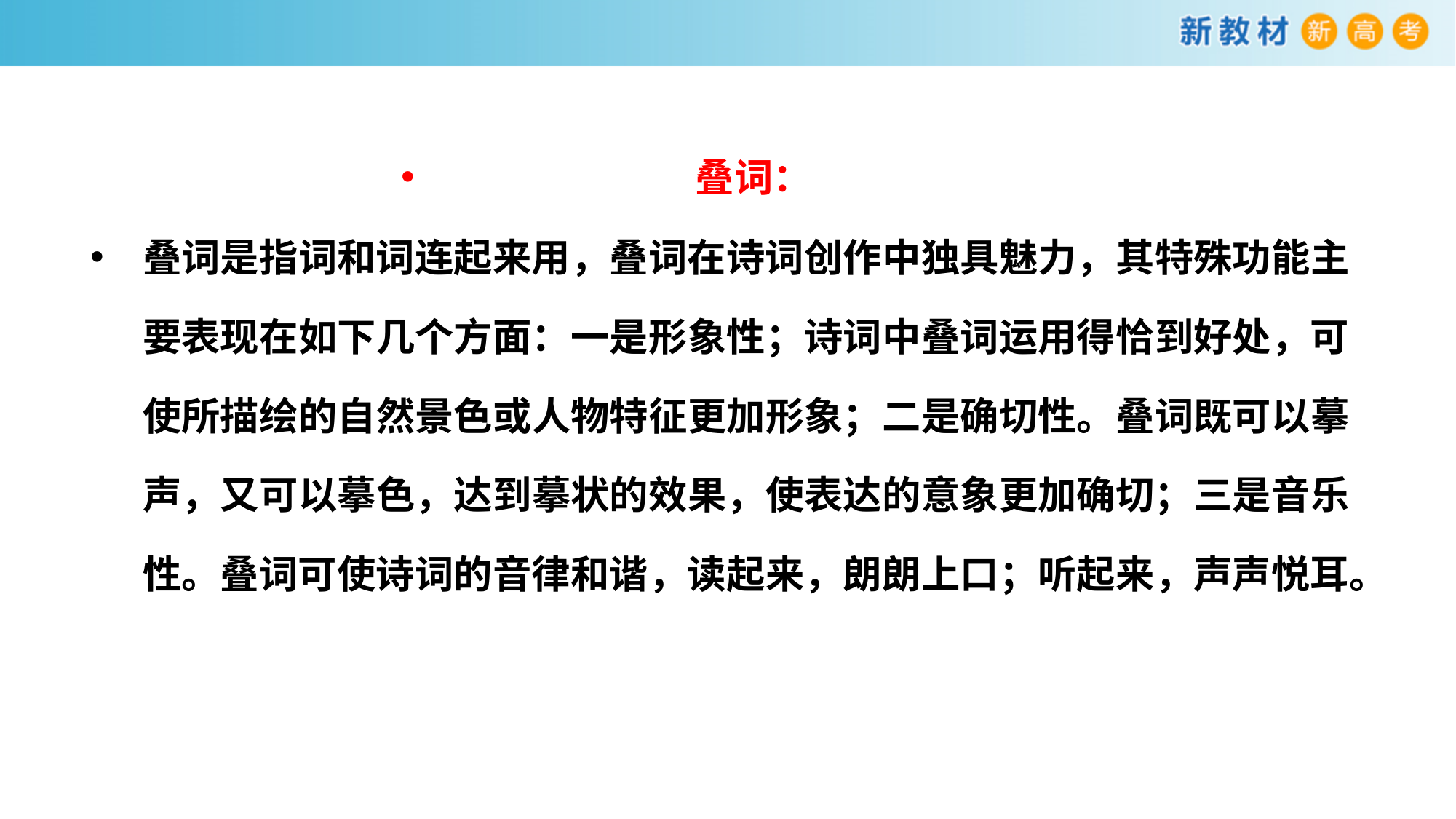

叠词：
叠词是指词和词连起来用，叠词在诗词创作中独具魅力，其特殊功能主要表现在如下几个方面：一是形象性；诗词中叠词运用得恰到好处，可使所描绘的自然景色或人物特征更加形象；二是确切性。叠词既可以摹声，又可以摹色，达到摹状的效果，使表达的意象更加确切；三是音乐性。叠词可使诗词的音律和谐，读起来，朗朗上口；听起来，声声悦耳。